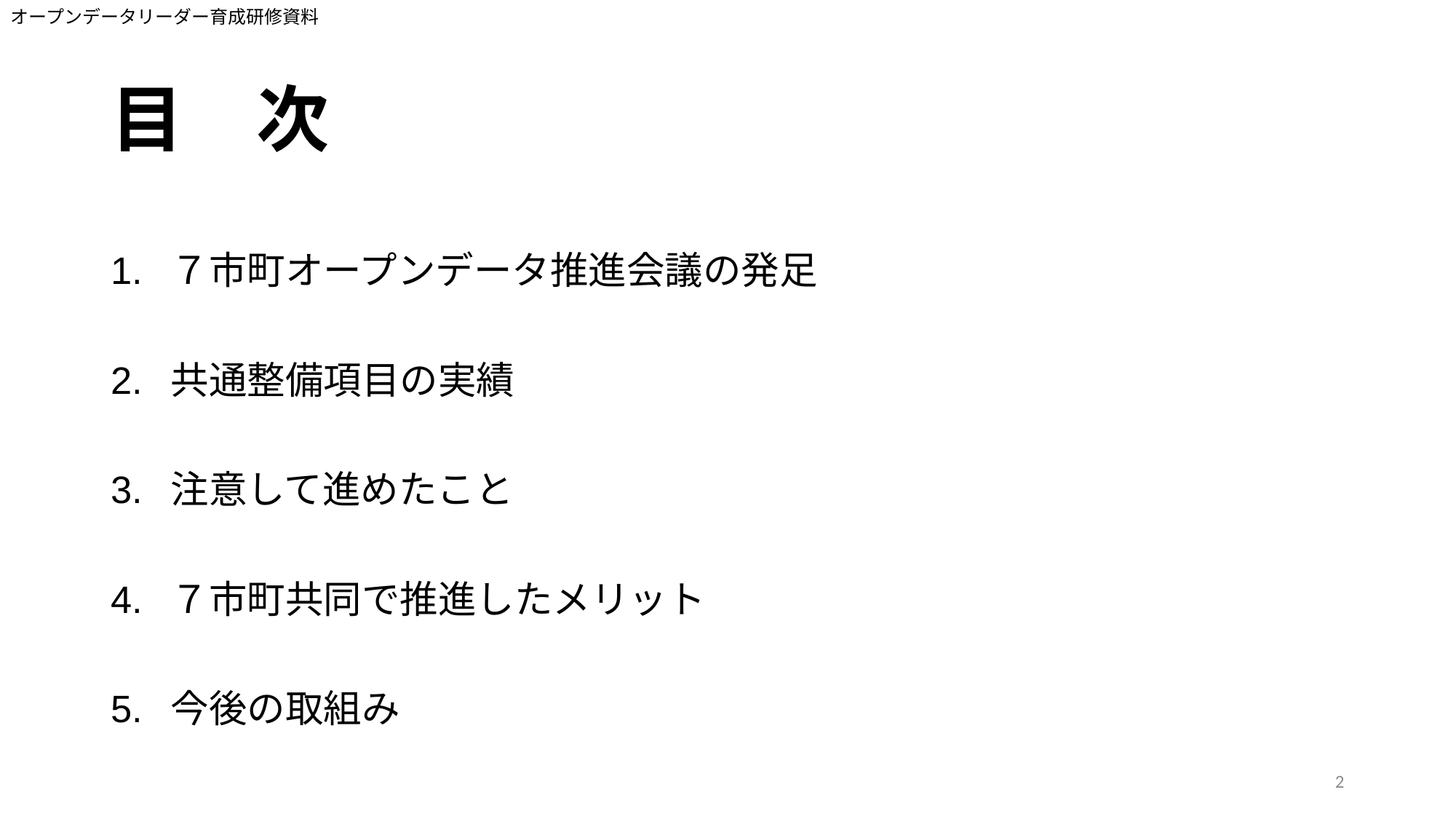

オープンデータリーダー育成研修資料
# 目　次

７市町オープンデータ推進会議の発足

共通整備項目の実績

注意して進めたこと

７市町共同で推進したメリット

今後の取組み

2